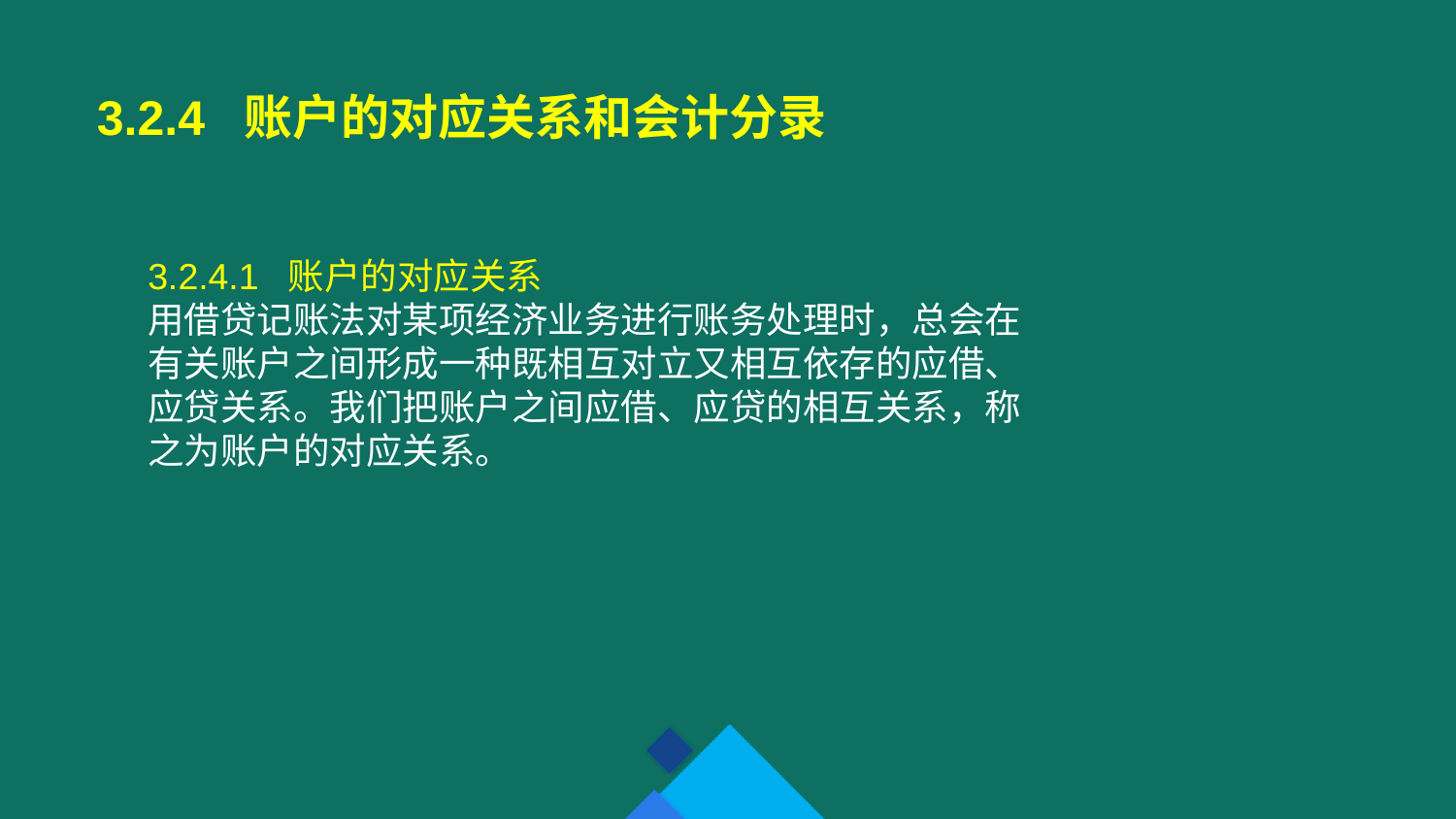

3.2.4  账户的对应关系和会计分录
3.2.4.1  账户的对应关系
用借贷记账法对某项经济业务进行账务处理时，总会在有关账户之间形成一种既相互对立又相互依存的应借、应贷关系。我们把账户之间应借、应贷的相互关系，称之为账户的对应关系。